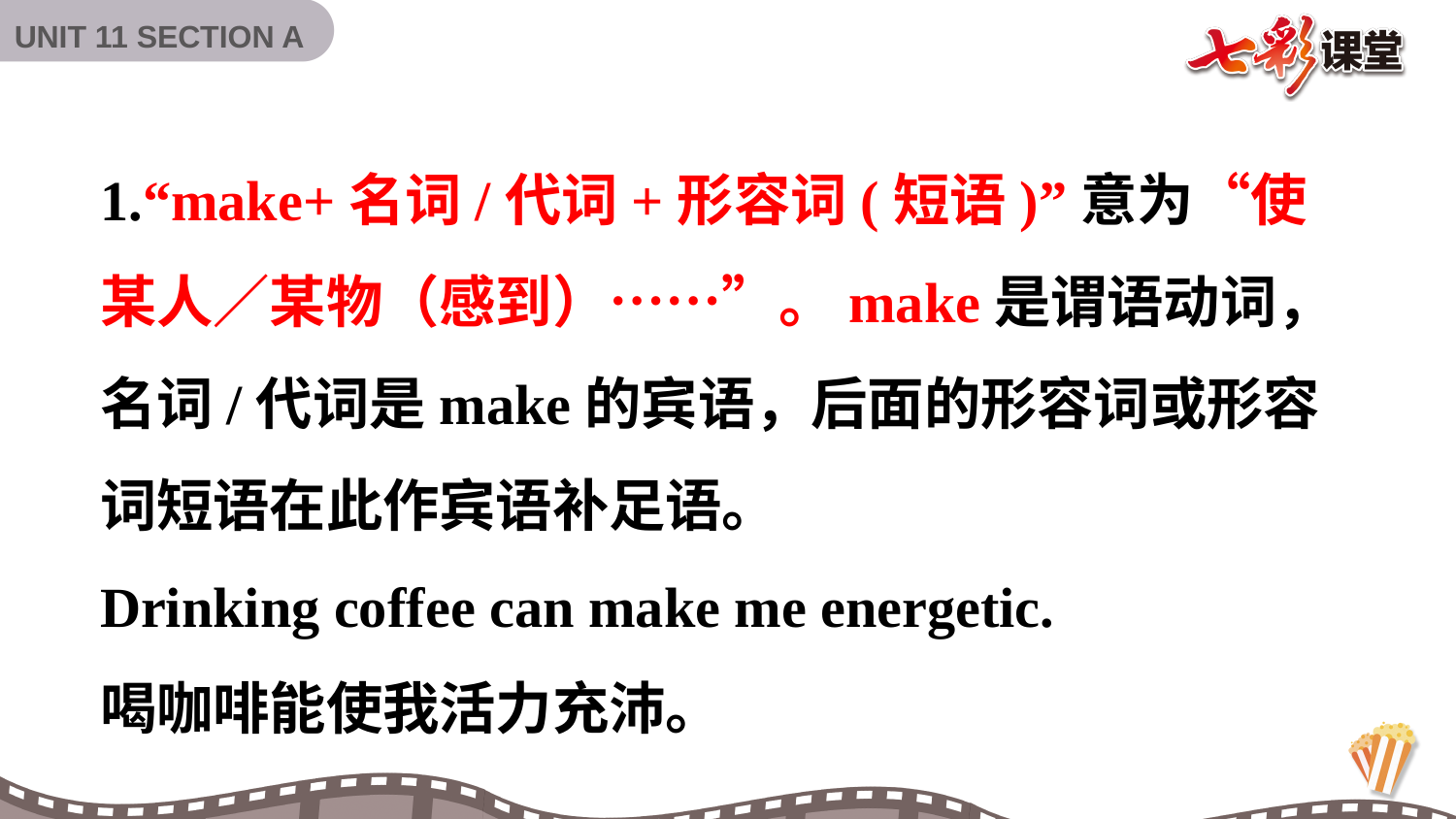

1.“make+名词/代词+形容词(短语)”意为“使某人／某物（感到）……”。make是谓语动词，名词/代词是make的宾语，后面的形容词或形容词短语在此作宾语补足语。
Drinking coffee can make me energetic.
喝咖啡能使我活力充沛。